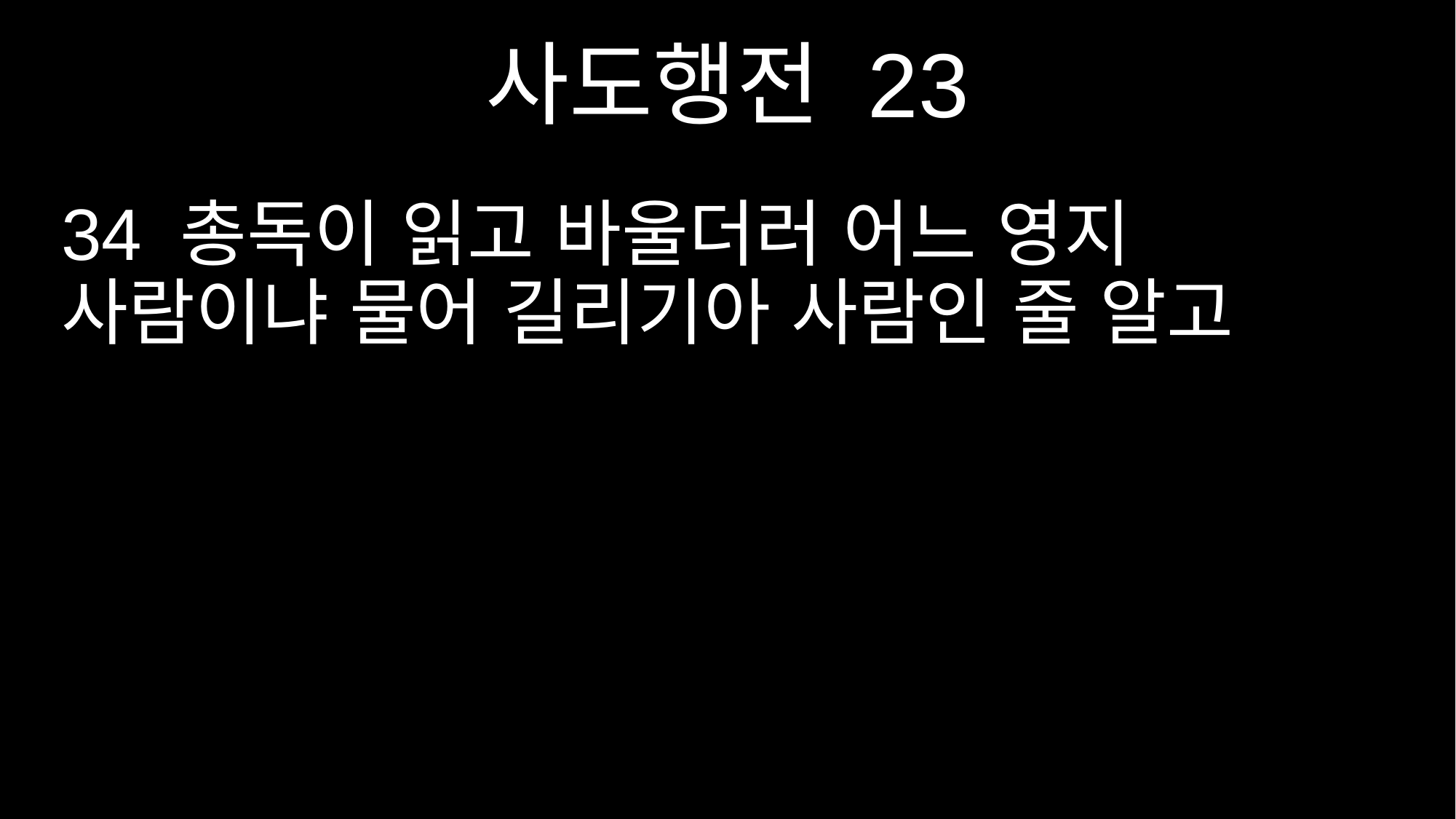

사도행전 23
34 총독이 읽고 바울더러 어느 영지 사람이냐 물어 길리기아 사람인 줄 알고